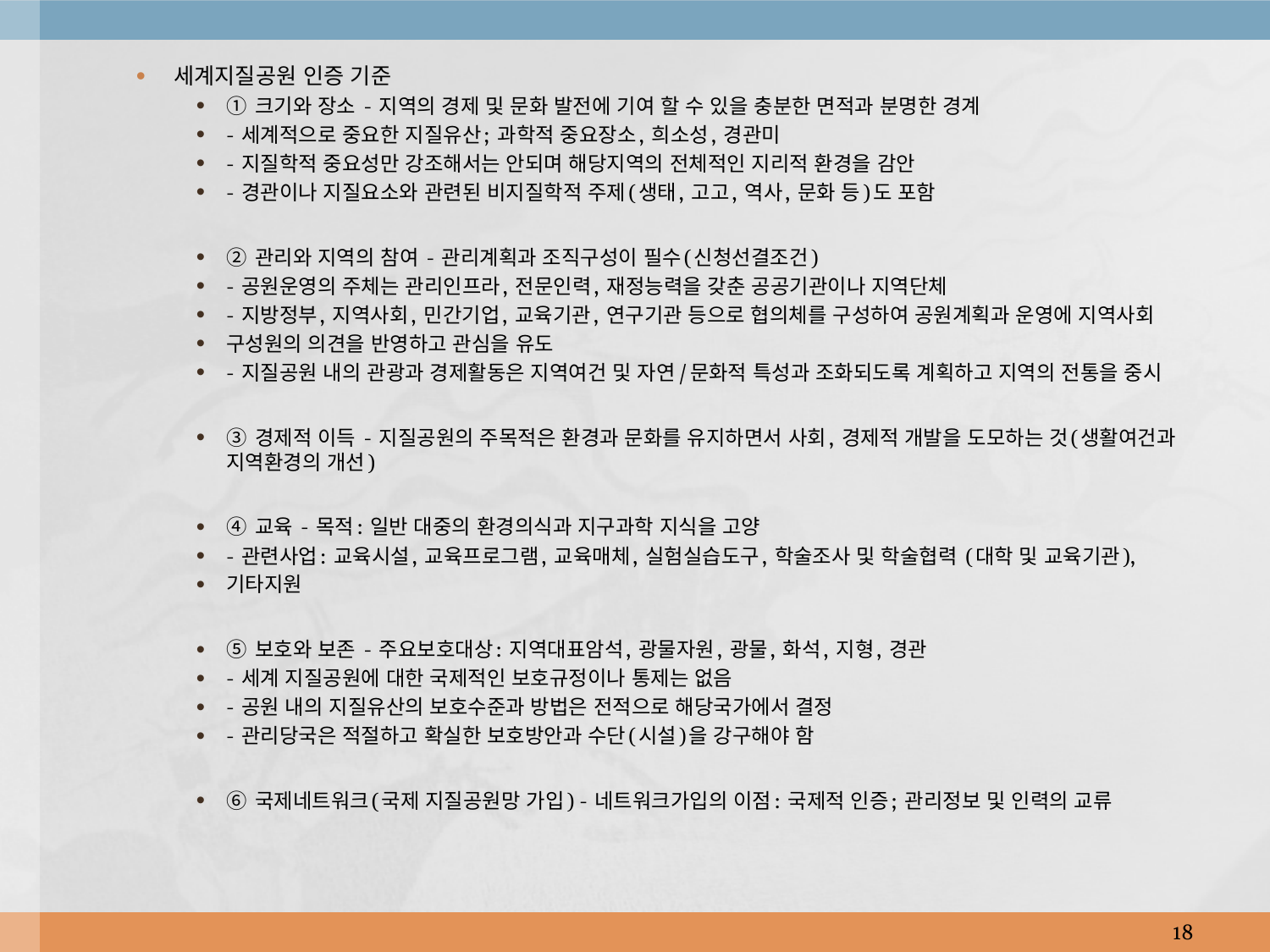

세계지질공원 인증 기준
① 크기와 장소 - 지역의 경제 및 문화 발전에 기여 할 수 있을 충분한 면적과 분명한 경계
- 세계적으로 중요한 지질유산; 과학적 중요장소, 희소성, 경관미
- 지질학적 중요성만 강조해서는 안되며 해당지역의 전체적인 지리적 환경을 감안
- 경관이나 지질요소와 관련된 비지질학적 주제(생태, 고고, 역사, 문화 등)도 포함

② 관리와 지역의 참여 - 관리계획과 조직구성이 필수(신청선결조건)
- 공원운영의 주체는 관리인프라, 전문인력, 재정능력을 갖춘 공공기관이나 지역단체
- 지방정부, 지역사회, 민간기업, 교육기관, 연구기관 등으로 협의체를 구성하여 공원계획과 운영에 지역사회
구성원의 의견을 반영하고 관심을 유도
- 지질공원 내의 관광과 경제활동은 지역여건 및 자연/문화적 특성과 조화되도록 계획하고 지역의 전통을 중시

③ 경제적 이득 - 지질공원의 주목적은 환경과 문화를 유지하면서 사회, 경제적 개발을 도모하는 것(생활여건과 지역환경의 개선)

④ 교육 - 목적: 일반 대중의 환경의식과 지구과학 지식을 고양
- 관련사업: 교육시설, 교육프로그램, 교육매체, 실험실습도구, 학술조사 및 학술협력 (대학 및 교육기관),
기타지원

⑤ 보호와 보존 - 주요보호대상: 지역대표암석, 광물자원, 광물, 화석, 지형, 경관
- 세계 지질공원에 대한 국제적인 보호규정이나 통제는 없음
- 공원 내의 지질유산의 보호수준과 방법은 전적으로 해당국가에서 결정
- 관리당국은 적절하고 확실한 보호방안과 수단(시설)을 강구해야 함

⑥ 국제네트워크(국제 지질공원망 가입) - 네트워크가입의 이점: 국제적 인증; 관리정보 및 인력의 교류
18